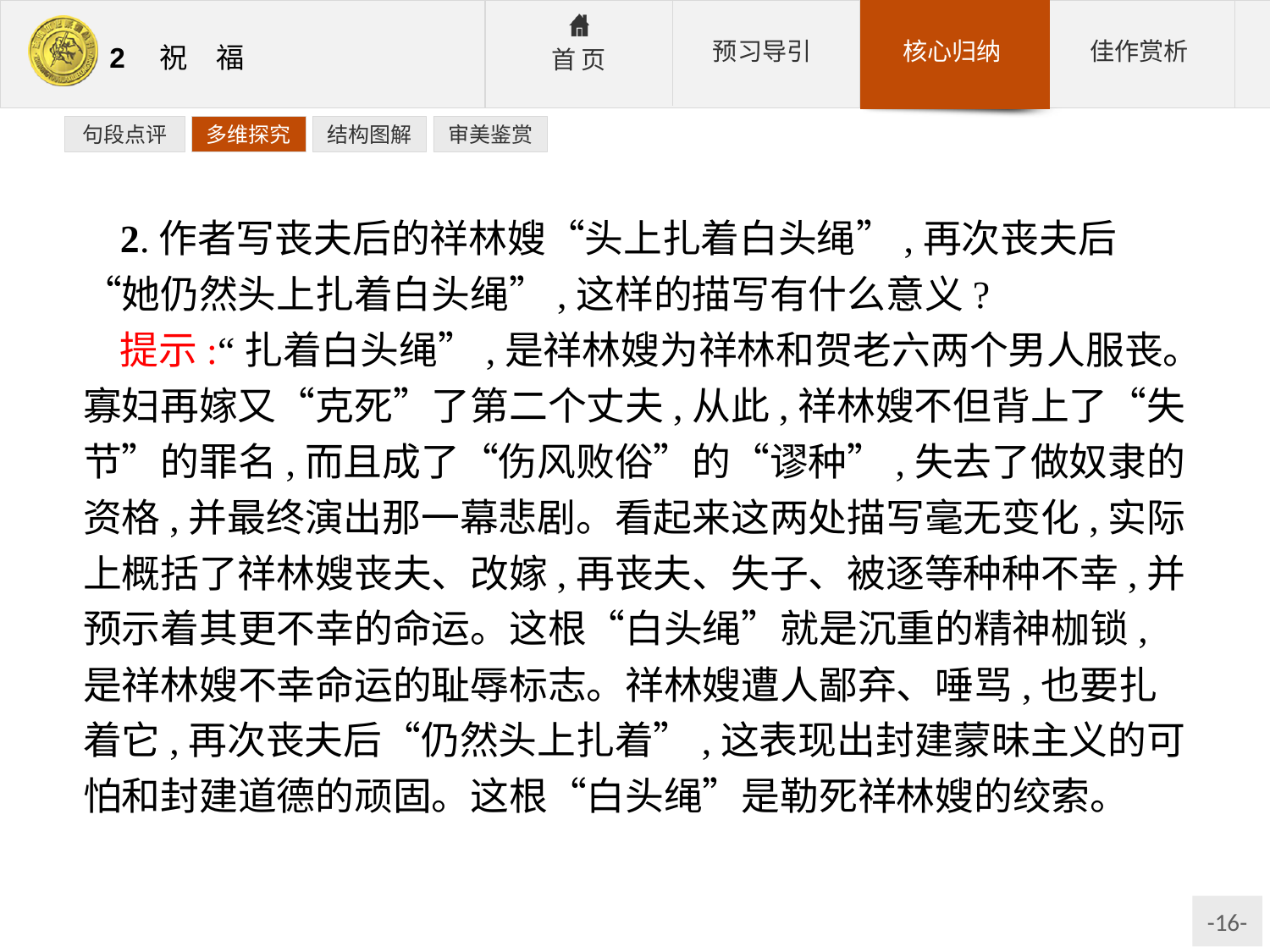

句段点评
多维探究
结构图解
审美鉴赏
2.作者写丧夫后的祥林嫂“头上扎着白头绳”,再次丧夫后“她仍然头上扎着白头绳”,这样的描写有什么意义?
提示:“扎着白头绳”,是祥林嫂为祥林和贺老六两个男人服丧。寡妇再嫁又“克死”了第二个丈夫,从此,祥林嫂不但背上了“失节”的罪名,而且成了“伤风败俗”的“谬种”,失去了做奴隶的资格,并最终演出那一幕悲剧。看起来这两处描写毫无变化,实际上概括了祥林嫂丧夫、改嫁,再丧夫、失子、被逐等种种不幸,并预示着其更不幸的命运。这根“白头绳”就是沉重的精神枷锁,是祥林嫂不幸命运的耻辱标志。祥林嫂遭人鄙弃、唾骂,也要扎着它,再次丧夫后“仍然头上扎着”,这表现出封建蒙昧主义的可怕和封建道德的顽固。这根“白头绳”是勒死祥林嫂的绞索。